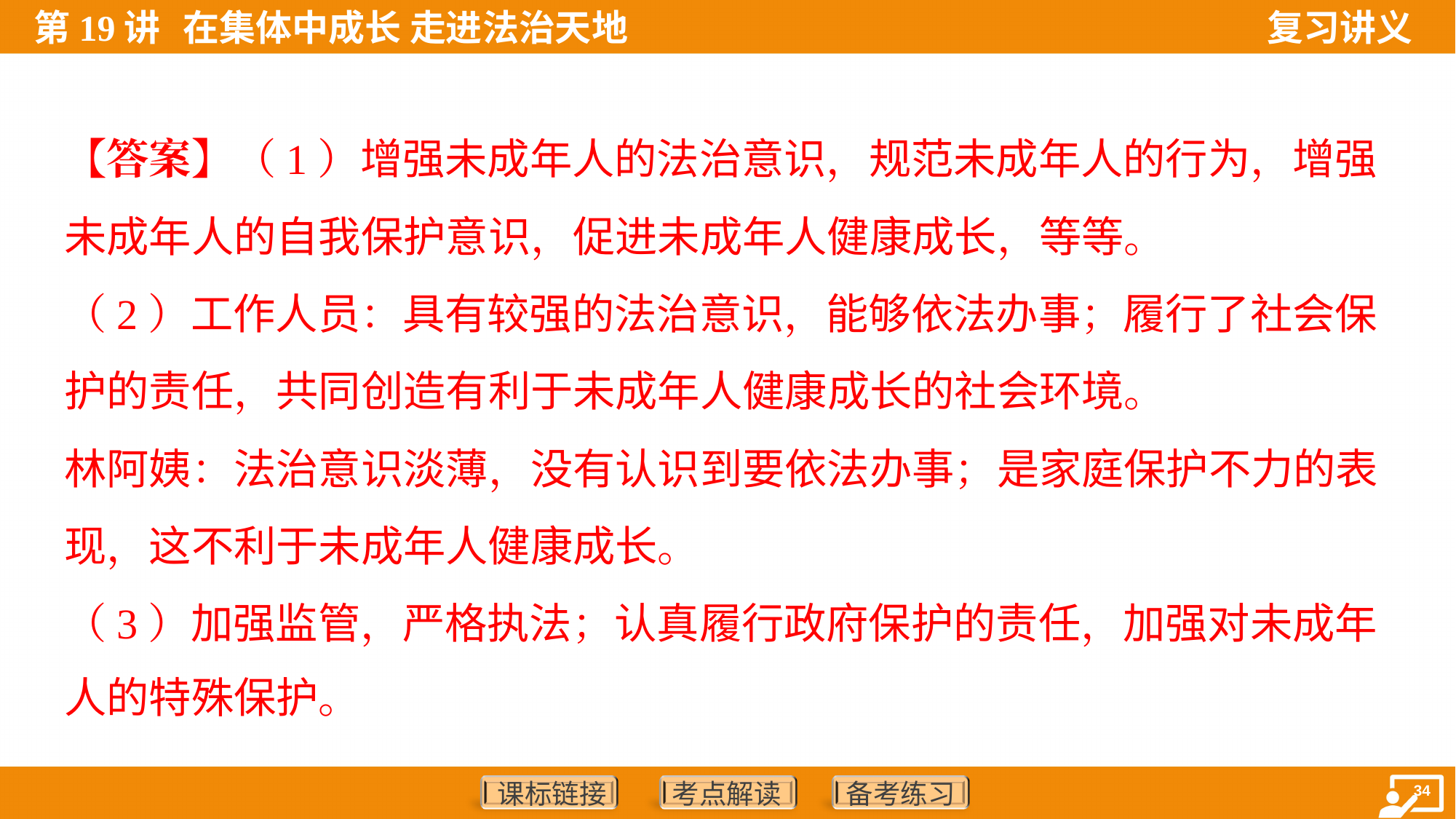

【答案】（1）增强未成年人的法治意识，规范未成年人的行为，增强
未成年人的自我保护意识，促进未成年人健康成长，等等。
（2）工作人员：具有较强的法治意识，能够依法办事；履行了社会保
护的责任，共同创造有利于未成年人健康成长的社会环境。
林阿姨：法治意识淡薄，没有认识到要依法办事；是家庭保护不力的表
现，这不利于未成年人健康成长。
（3）加强监管，严格执法；认真履行政府保护的责任，加强对未成年
人的特殊保护。